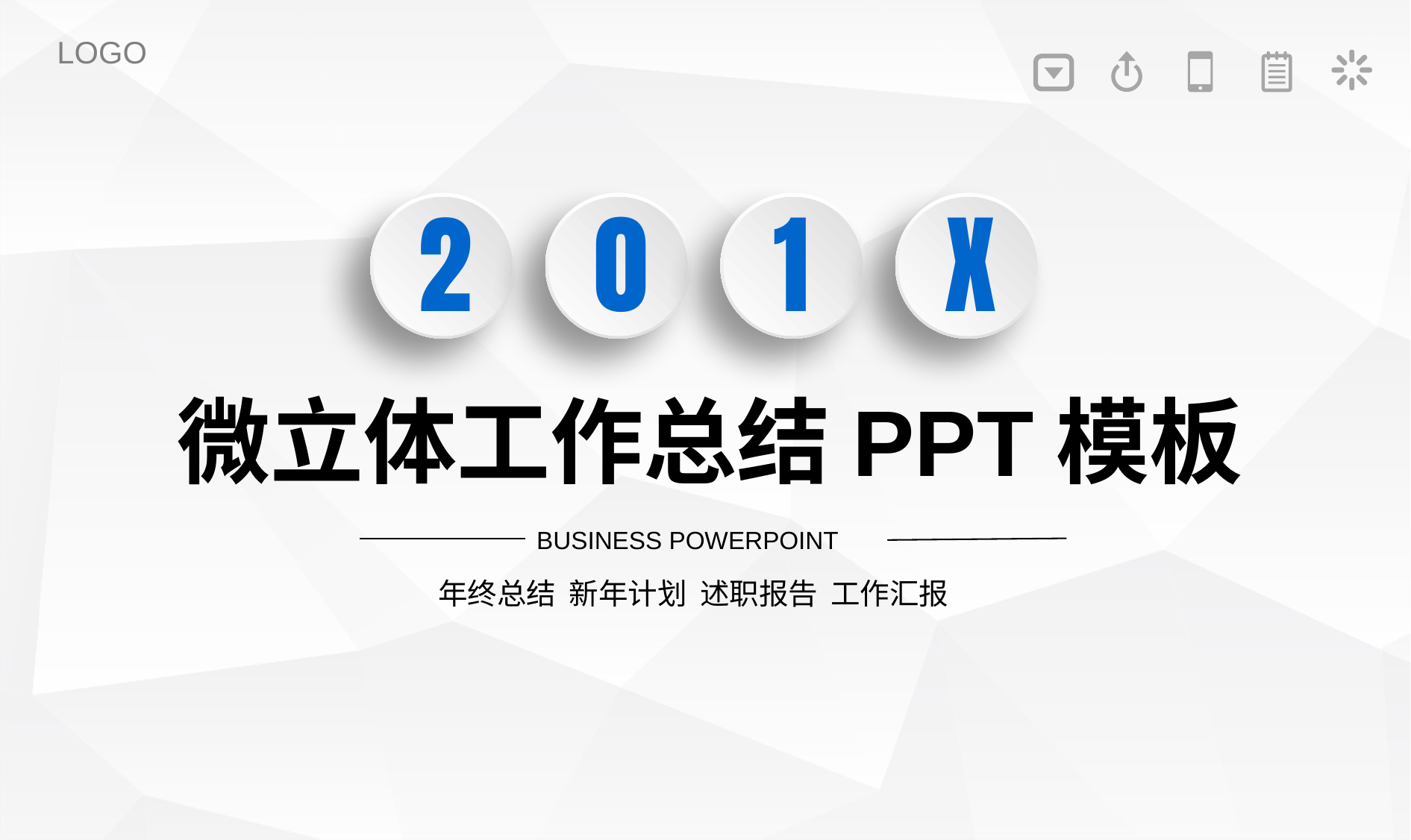

LOGO

2
0
1
X
微立体工作总结PPT模板
BUSINESS POWERPOINT
年终总结  新年计划  述职报告  工作汇报